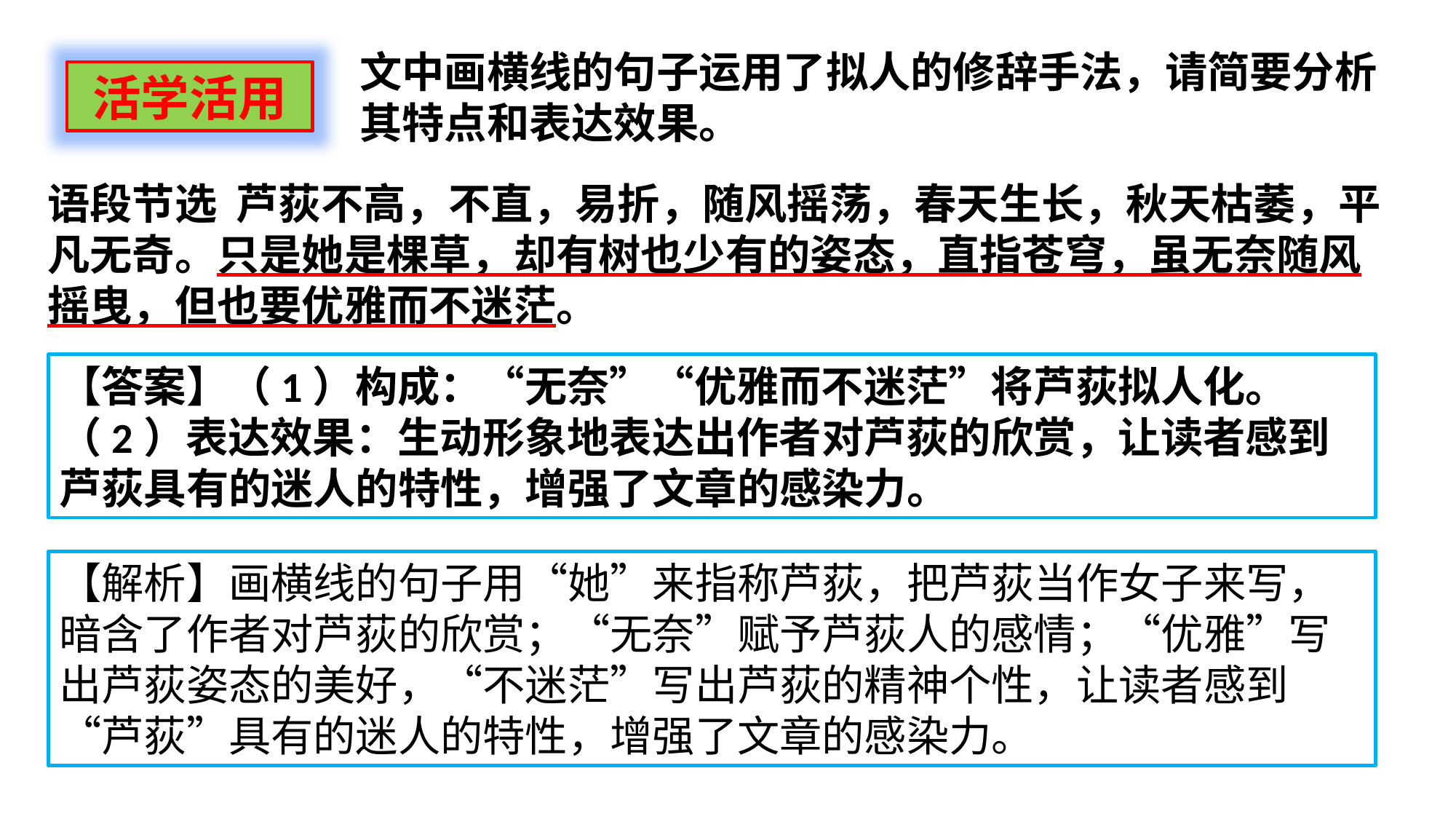

文中画横线的句子运用了拟人的修辞手法，请简要分析其特点和表达效果。
活学活用
语段节选  芦荻不高，不直，易折，随风摇荡，春天生长，秋天枯萎，平凡无奇。只是她是棵草，却有树也少有的姿态，直指苍穹，虽无奈随风摇曳，但也要优雅而不迷茫。
【答案】（1）构成：“无奈”“优雅而不迷茫”将芦荻拟人化。（2）表达效果：生动形象地表达出作者对芦荻的欣赏，让读者感到芦荻具有的迷人的特性，增强了文章的感染力。
【解析】画横线的句子用“她”来指称芦荻，把芦荻当作女子来写，暗含了作者对芦荻的欣赏；“无奈”赋予芦荻人的感情；“优雅”写出芦荻姿态的美好，“不迷茫”写出芦荻的精神个性，让读者感到“芦荻”具有的迷人的特性，增强了文章的感染力。